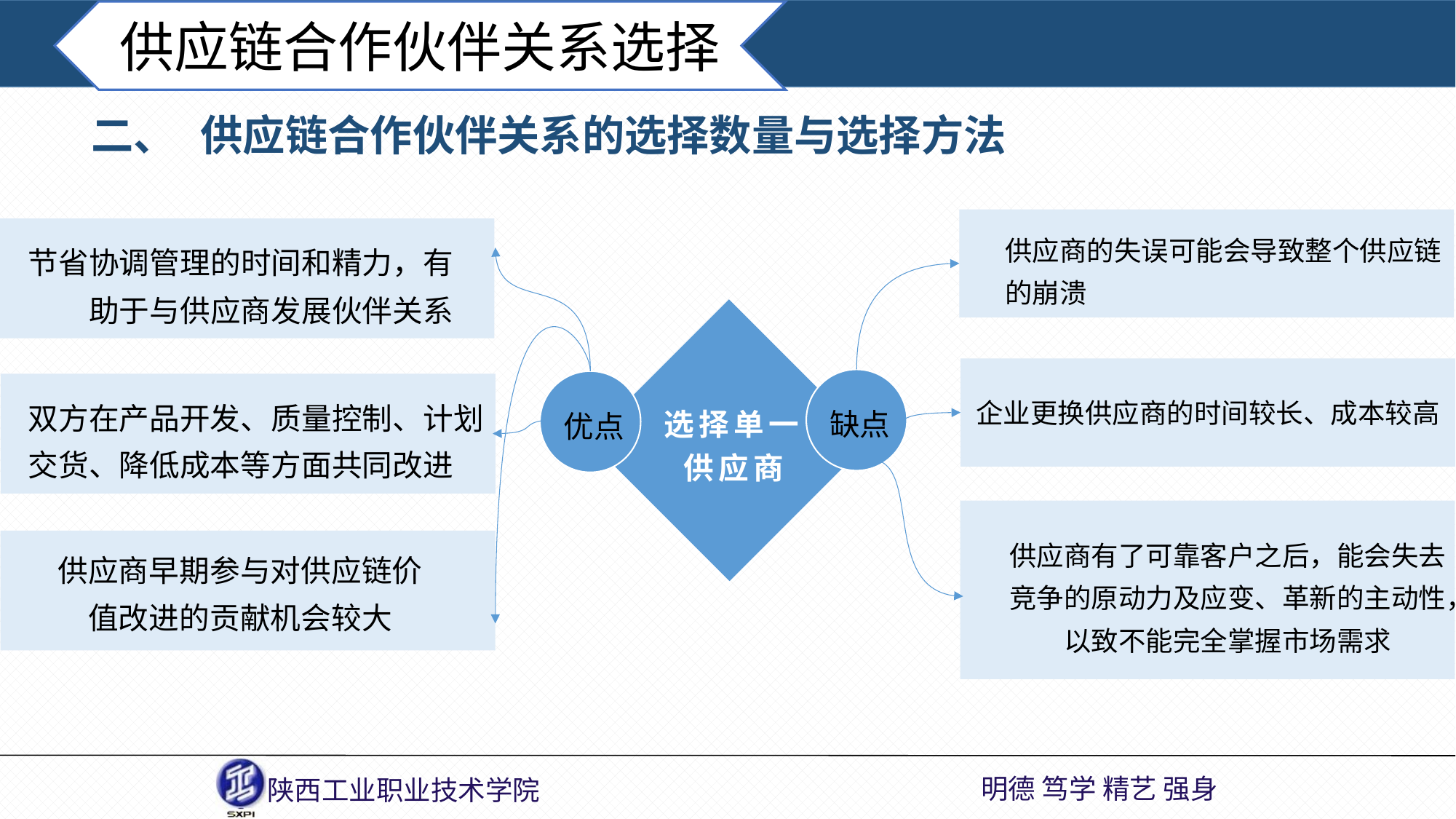

供应链合作伙伴关系选择
二、	供应链合作伙伴关系的选择数量与选择方法

供应商的失误可能会导致整个供应链的崩溃
节省协调管理的时间和精力，有助于与供应商发展伙伴关系

企业更换供应商的时间较长、成本较高
 缺点
 优点

双方在产品开发、质量控制、计划交货、降低成本等方面共同改进
选择单一供应商

供应商有了可靠客户之后，能会失去竞争的原动力及应变、革新的主动性，以致不能完全掌握市场需求

供应商早期参与对供应链价值改进的贡献机会较大